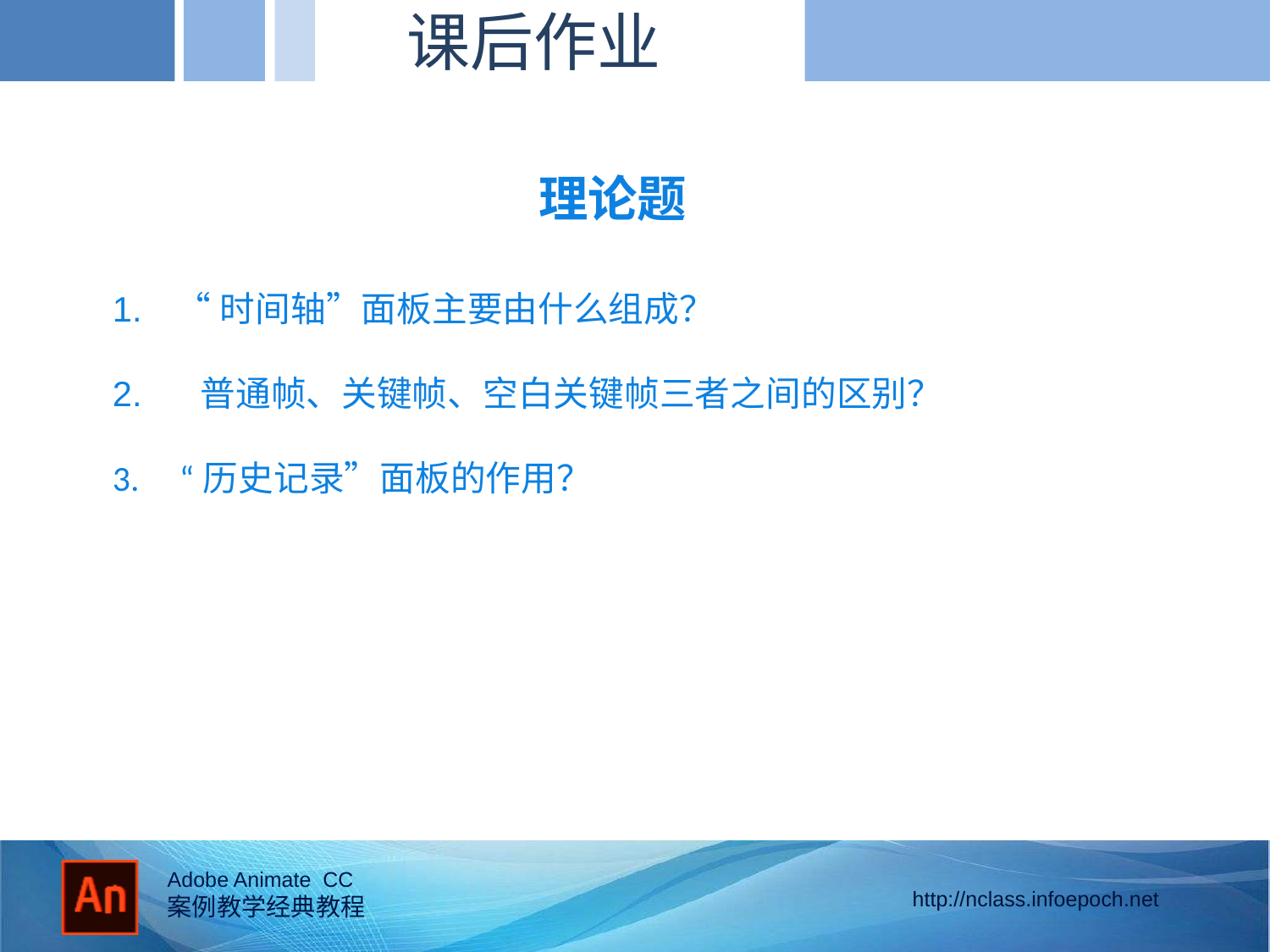

课后作业
的径向
理论题

“时间轴”面板主要由什么组成？

  普通帧、关键帧、空白关键帧三者之间的区别？

3.     “历史记录”面板的作用？